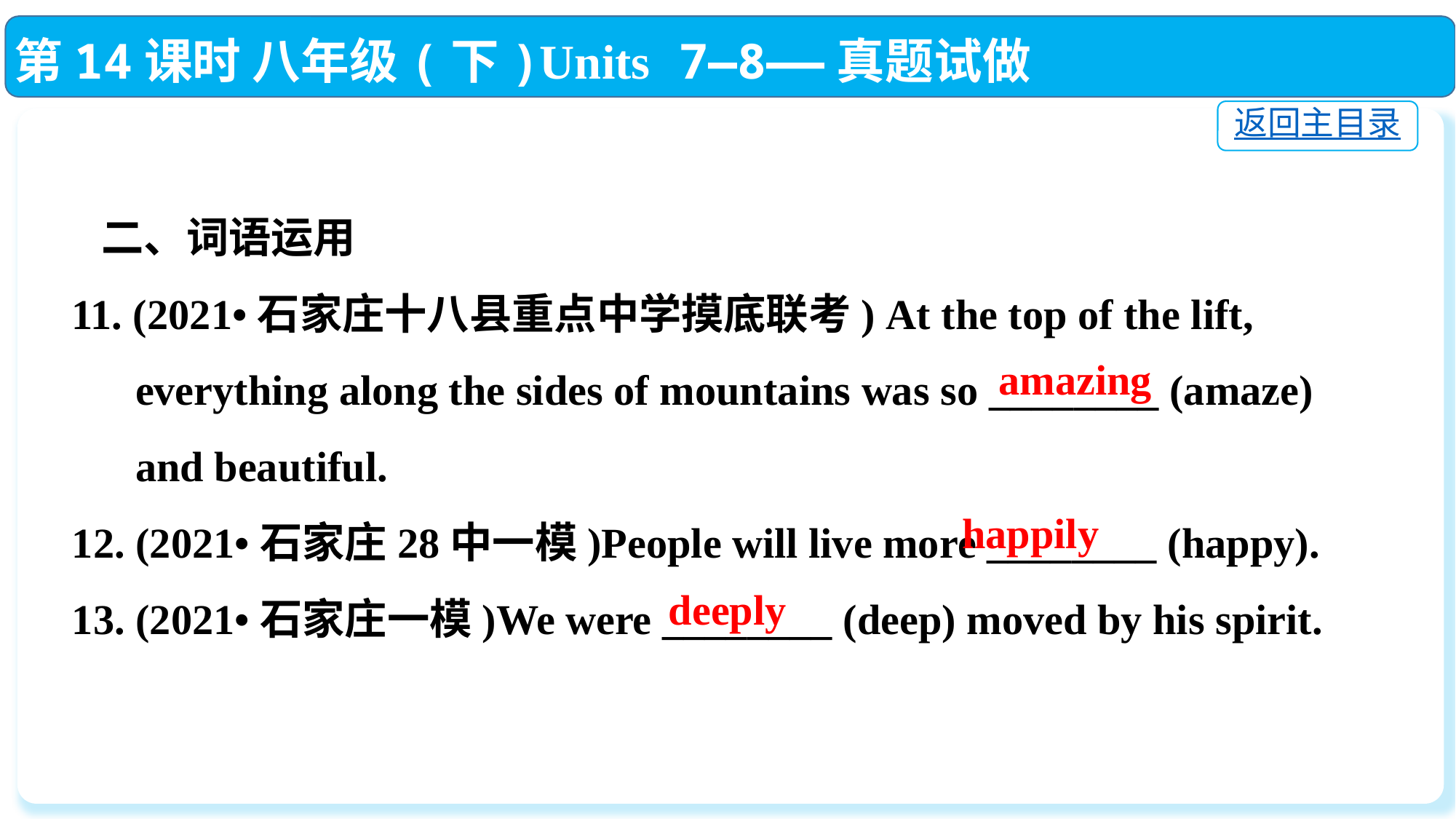

第14课时 八年级(下)Units 7—8——真题试做
返回主目录

  二、词语运用
11. (2021•石家庄十八县重点中学摸底联考) At the top of the lift,
      everything along the sides of mountains was so ________ (amaze)
      and beautiful.
12. (2021•石家庄28中一模)People will live more ________ (happу).
13. (2021•石家庄一模)We were ________ (deep) moved by his spirit.
amazing
happily
deeply